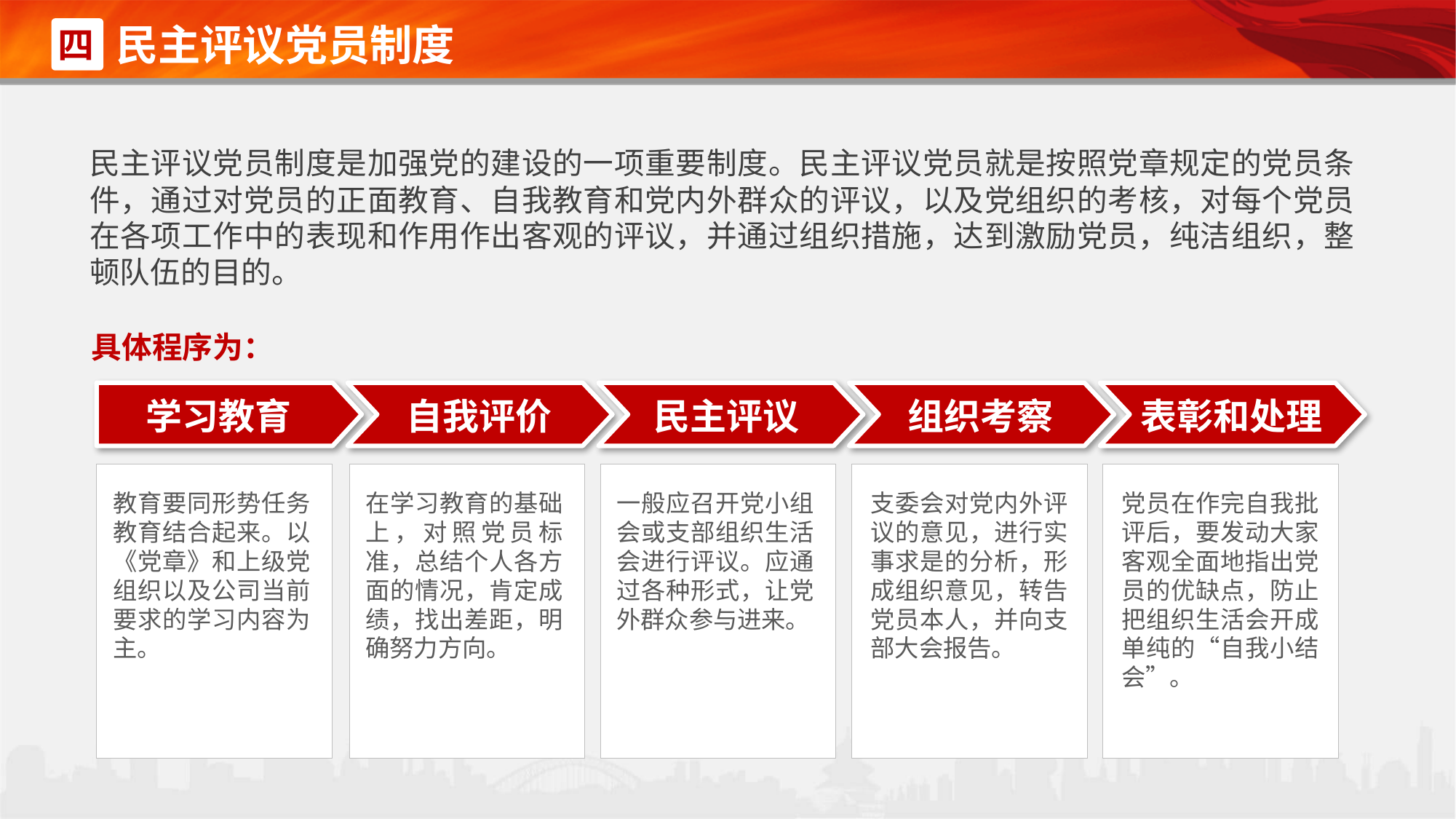

民主评议党员制度
四

民主评议党员制度是加强党的建设的一项重要制度。民主评议党员就是按照党章规定的党员条件，通过对党员的正面教育、自我教育和党内外群众的评议，以及党组织的考核，对每个党员在各项工作中的表现和作用作出客观的评议，并通过组织措施，达到激励党员，纯洁组织，整顿队伍的目的。
具体程序为：

学习教育
自我评价
民主评议
组织考察
表彰和处理

教育要同形势任务教育结合起来。以《党章》和上级党组织以及公司当前要求的学习内容为主。
在学习教育的基础上，对照党员标准，总结个人各方面的情况，肯定成绩，找出差距，明确努力方向。
一般应召开党小组会或支部组织生活会进行评议。应通过各种形式，让党外群众参与进来。
支委会对党内外评议的意见，进行实事求是的分析，形成组织意见，转告党员本人，并向支部大会报告。
党员在作完自我批评后，要发动大家客观全面地指出党员的优缺点，防止把组织生活会开成单纯的“自我小结会”。